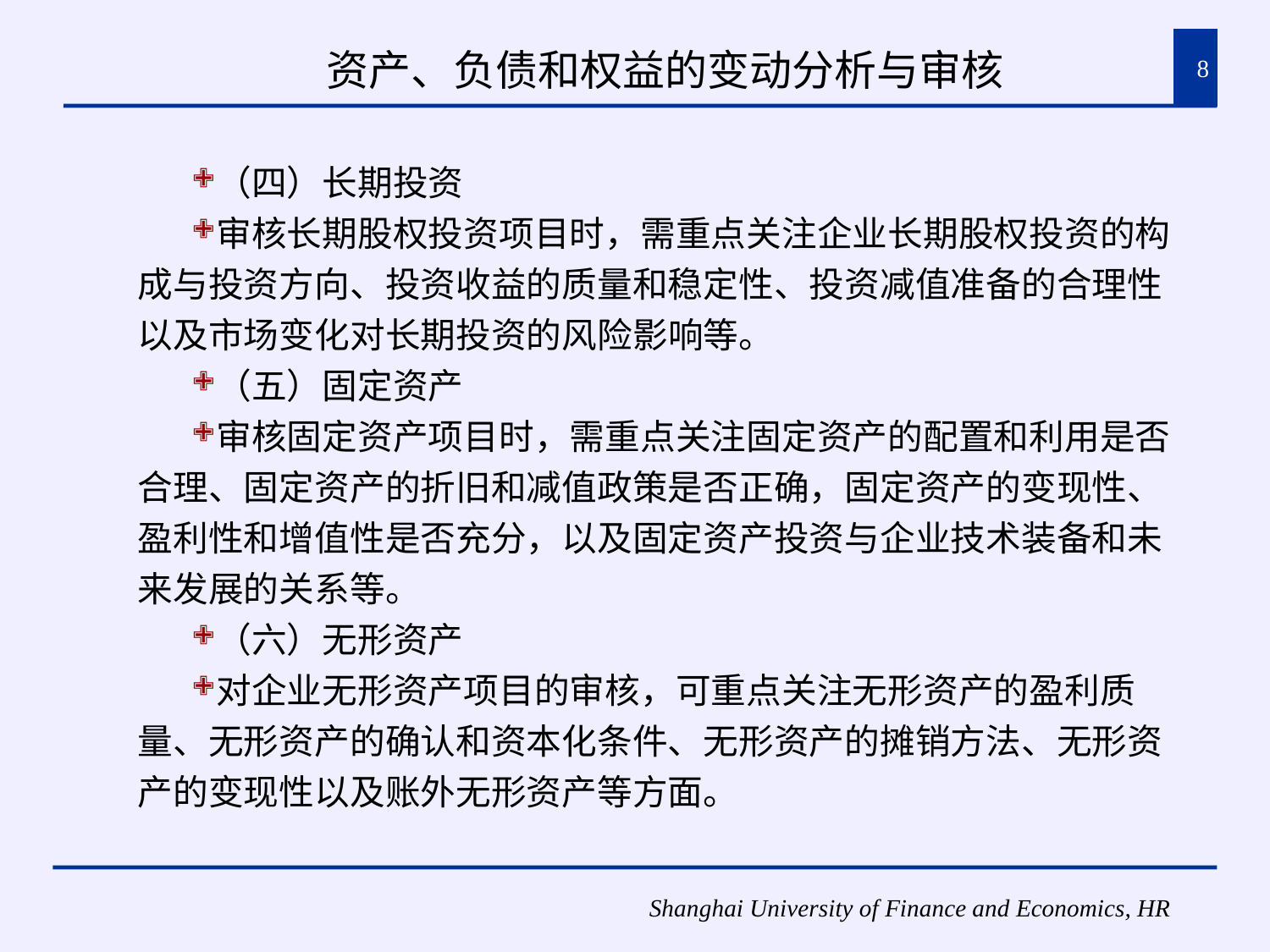

# 资产、负债和权益的变动分析与审核
8
（四）长期投资
审核长期股权投资项目时，需重点关注企业长期股权投资的构成与投资方向、投资收益的质量和稳定性、投资减值准备的合理性以及市场变化对长期投资的风险影响等。
（五）固定资产
审核固定资产项目时，需重点关注固定资产的配置和利用是否合理、固定资产的折旧和减值政策是否正确，固定资产的变现性、盈利性和增值性是否充分，以及固定资产投资与企业技术装备和未来发展的关系等。
（六）无形资产
对企业无形资产项目的审核，可重点关注无形资产的盈利质量、无形资产的确认和资本化条件、无形资产的摊销方法、无形资产的变现性以及账外无形资产等方面。